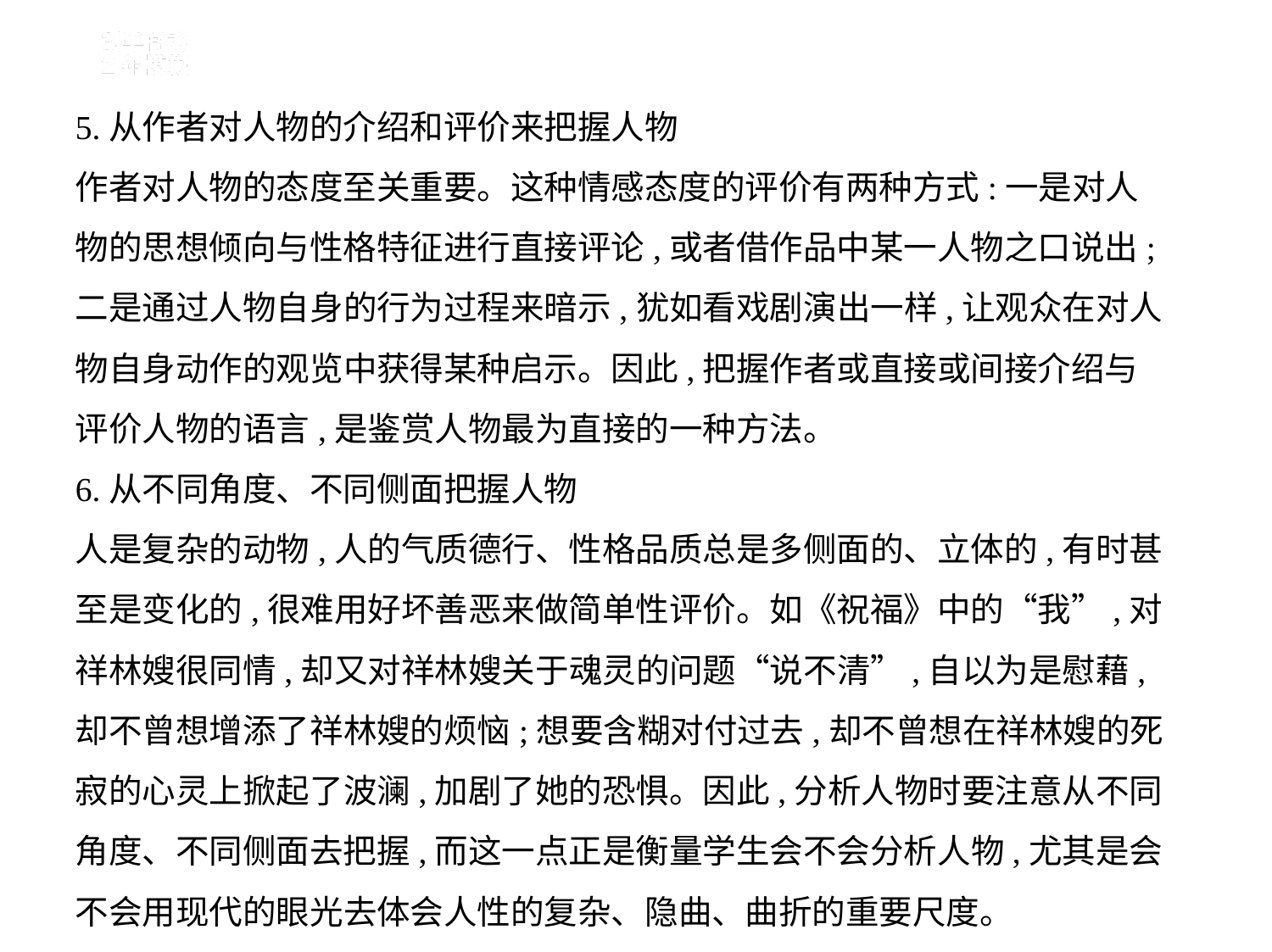

5.从作者对人物的介绍和评价来把握人物
作者对人物的态度至关重要。这种情感态度的评价有两种方式:一是对人
物的思想倾向与性格特征进行直接评论,或者借作品中某一人物之口说出;
二是通过人物自身的行为过程来暗示,犹如看戏剧演出一样,让观众在对人
物自身动作的观览中获得某种启示。因此,把握作者或直接或间接介绍与
评价人物的语言,是鉴赏人物最为直接的一种方法。
6.从不同角度、不同侧面把握人物
人是复杂的动物,人的气质德行、性格品质总是多侧面的、立体的,有时甚
至是变化的,很难用好坏善恶来做简单性评价。如《祝福》中的“我”,对
祥林嫂很同情,却又对祥林嫂关于魂灵的问题“说不清”,自以为是慰藉,
却不曾想增添了祥林嫂的烦恼;想要含糊对付过去,却不曾想在祥林嫂的死
寂的心灵上掀起了波澜,加剧了她的恐惧。因此,分析人物时要注意从不同
角度、不同侧面去把握,而这一点正是衡量学生会不会分析人物,尤其是会
不会用现代的眼光去体会人性的复杂、隐曲、曲折的重要尺度。